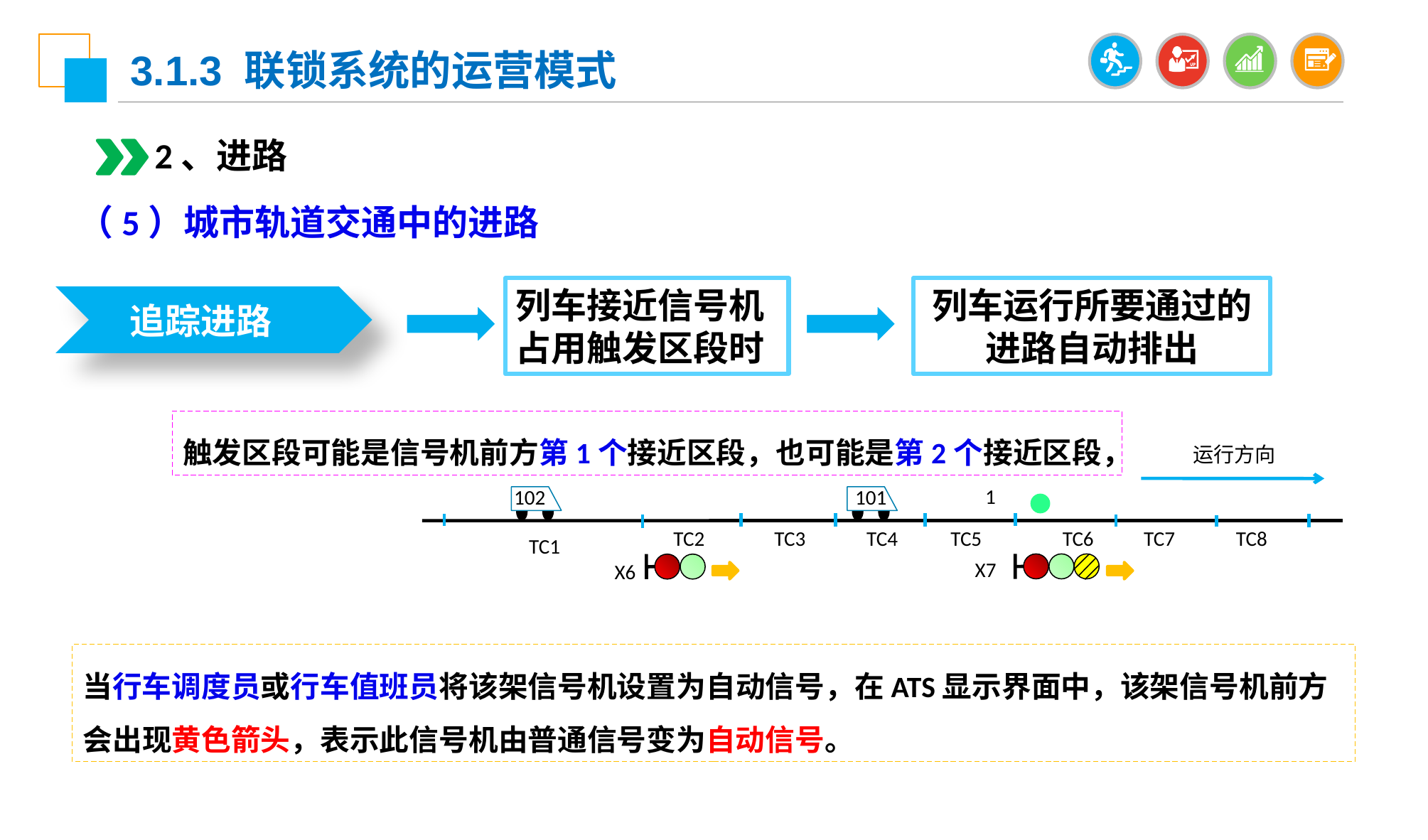

3.1.3 联锁系统的运营模式
2、进路

（5）城市轨道交通中的进路
列车接近信号机
占用触发区段时
列车运行所要通过的进路自动排出

追踪进路

触发区段可能是信号机前方第1个接近区段，也可能是第2个接近区段，
 运行方向
 1
102
101

 TC1

TC2
TC3
TC4
TC5
TC6
TC7
TC8
X7
X6

当行车调度员或行车值班员将该架信号机设置为自动信号，在ATS显示界面中，该架信号机前方会出现黄色箭头，表示此信号机由普通信号变为自动信号。